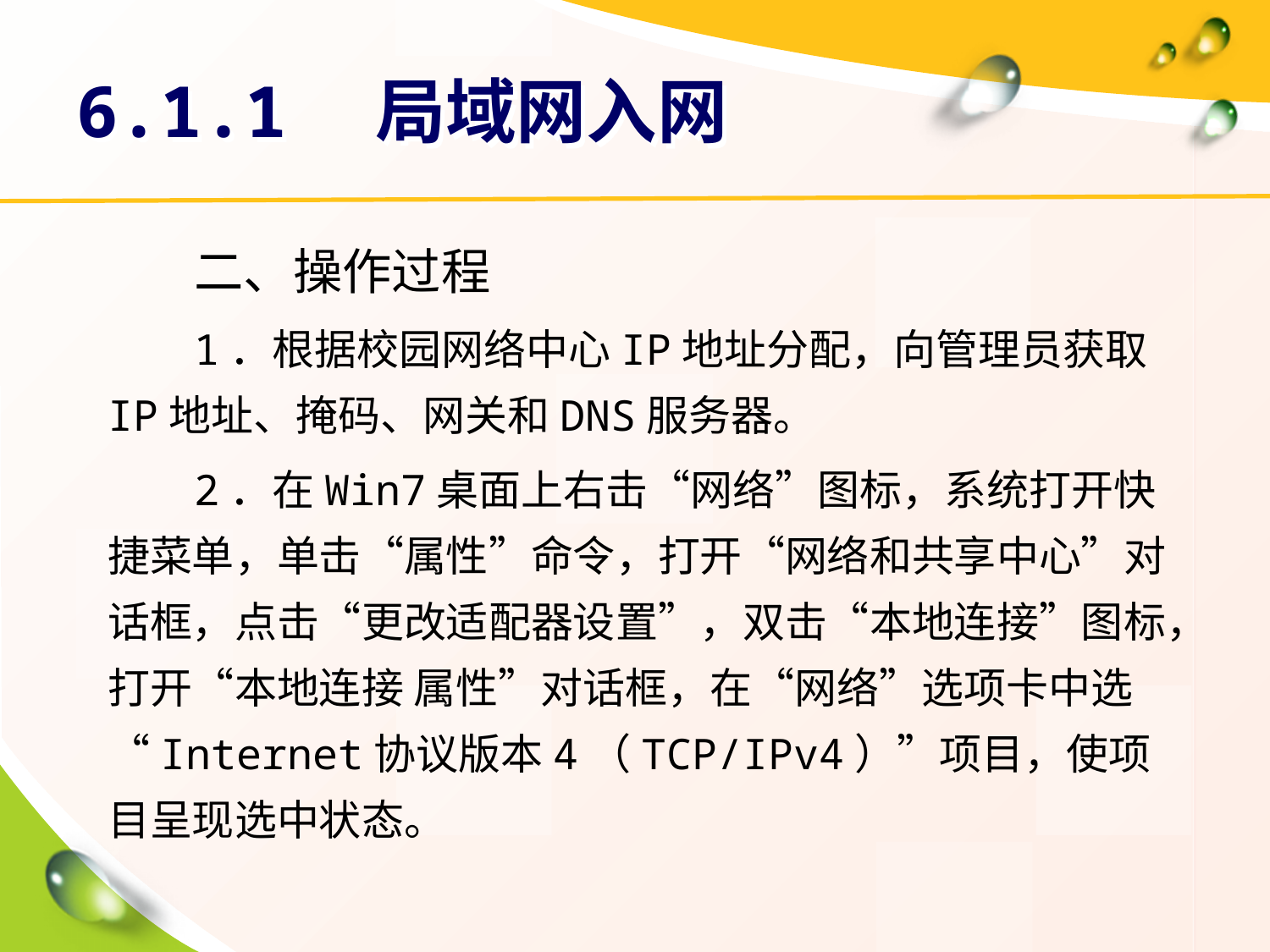

# 6.1.1　局域网入网
二、操作过程
1．根据校园网络中心IP地址分配，向管理员获取IP地址、掩码、网关和DNS服务器。
2．在Win7桌面上右击“网络”图标，系统打开快捷菜单，单击“属性”命令，打开“网络和共享中心”对话框，点击“更改适配器设置”，双击“本地连接”图标，打开“本地连接 属性”对话框，在“网络”选项卡中选“Internet协议版本4（TCP/IPv4）”项目，使项目呈现选中状态。